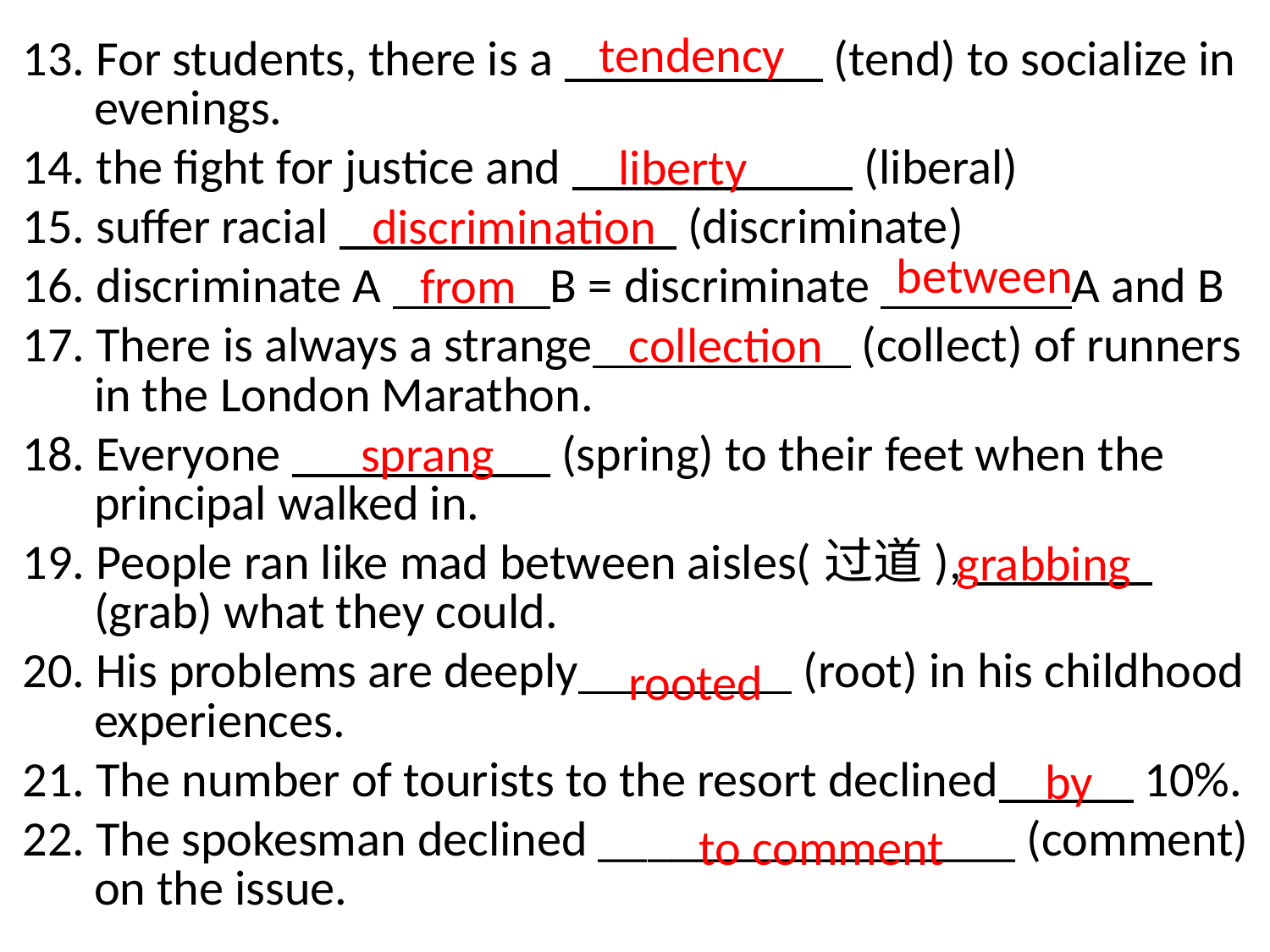

tendency
13. For students, there is a                         (tend) to socialize in evenings.
14. the fight for justice and                           (liberal)
15. suffer racial                                (discriminate)
16. discriminate A               B = discriminate                  A and B
17. There is always a strange                        (collect) of runners in the London Marathon.
18. Everyone                         (spring) to their feet when the principal walked in.
19. People ran like mad between aisles(过道),                  (grab) what they could.
20. His problems are deeply                    (root) in his childhood experiences.
21. The number of tourists to the resort declined             10%.
22. The spokesman declined _________________ (comment) on the issue.

liberty
discrimination
between
from
collection
sprang
grabbing
rooted
by
to comment